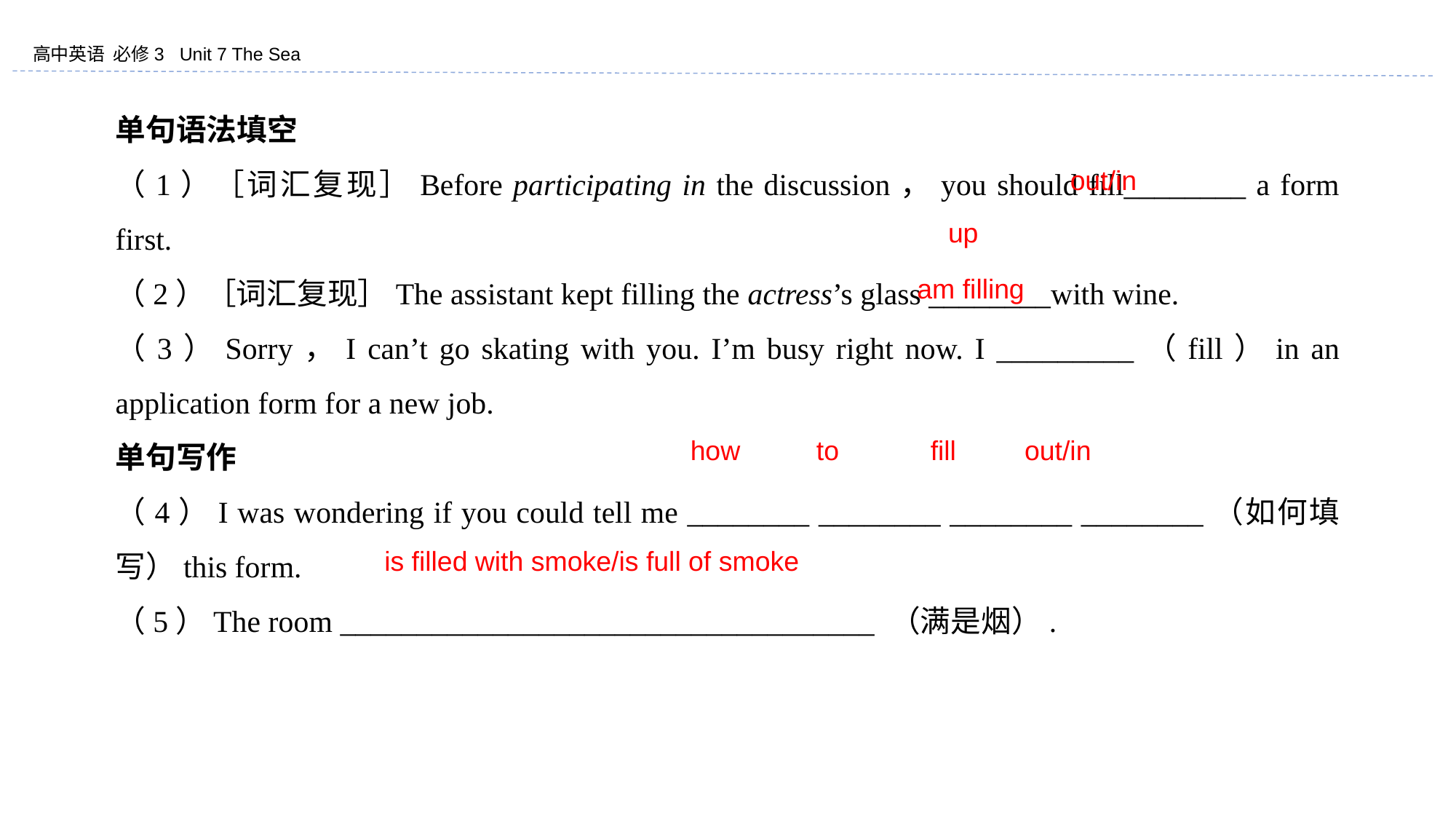

单句语法填空
（1）［词汇复现］Before participating in the discussion，you should fill________ a form first.
（2）［词汇复现］The assistant kept filling the actress’s glass ________with wine.
（3）Sorry，I can’t go skating with you. I’m busy right now. I _________（fill）in an application form for a new job.
单句写作
（4）I was wondering if you could tell me ________ ________ ________ ________（如何填写）this form.
（5）The room ___________________________________ （满是烟）.
out/in
up
am filling
  how          to            fill         out/in
is filled with smoke/is full of smoke